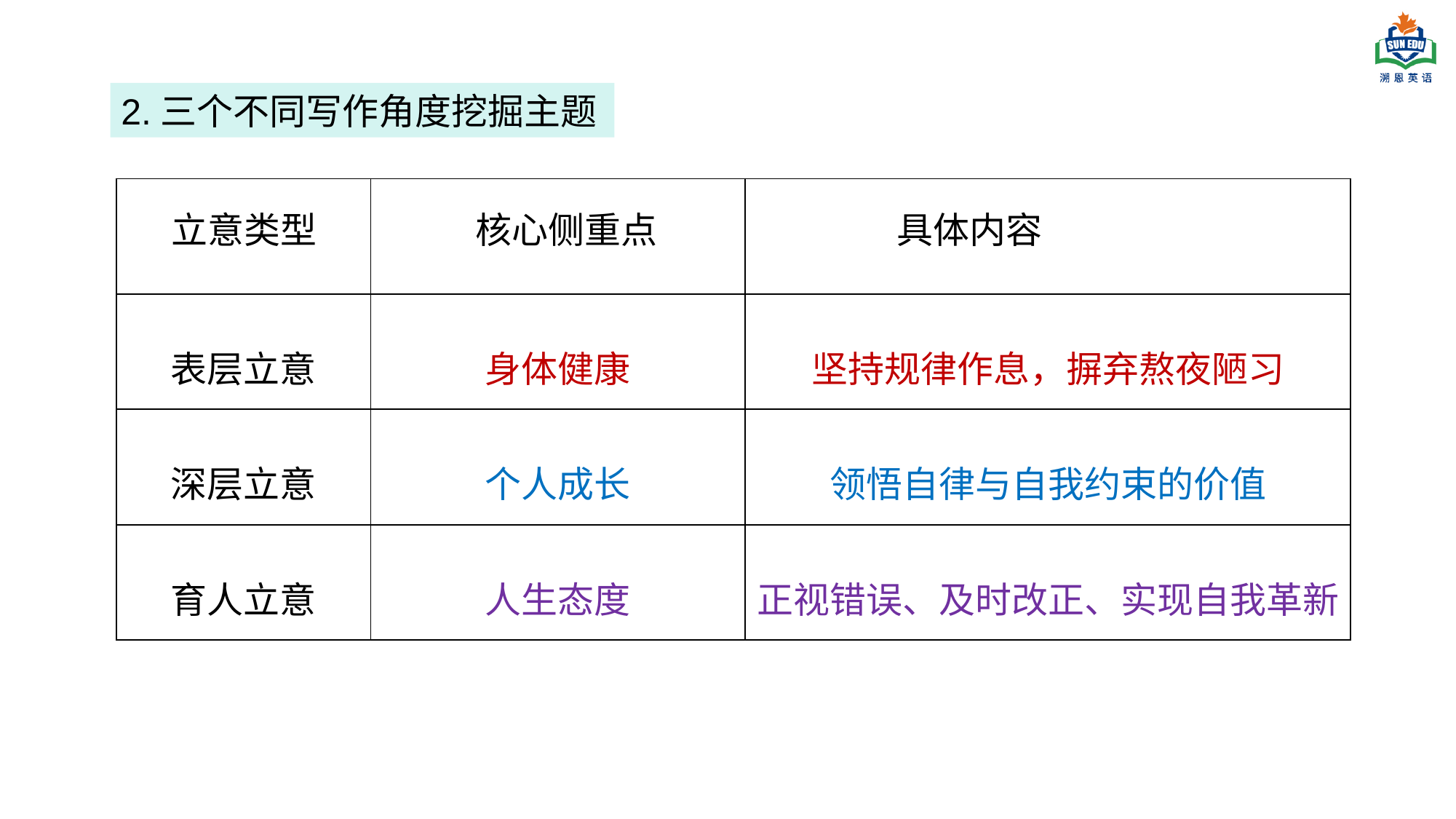

2.三个不同写作角度挖掘主题
|  |  |  |
| --- | --- | --- |
| 表层立意 | 身体健康 | 坚持规律作息，摒弃熬夜陋习 |
| 深层立意 | 个人成长 | 领悟自律与自我约束的价值 |
| 育人立意 | 人生态度 | 正视错误、及时改正、实现自我革新 |
立意类型
核心侧重点
具体内容